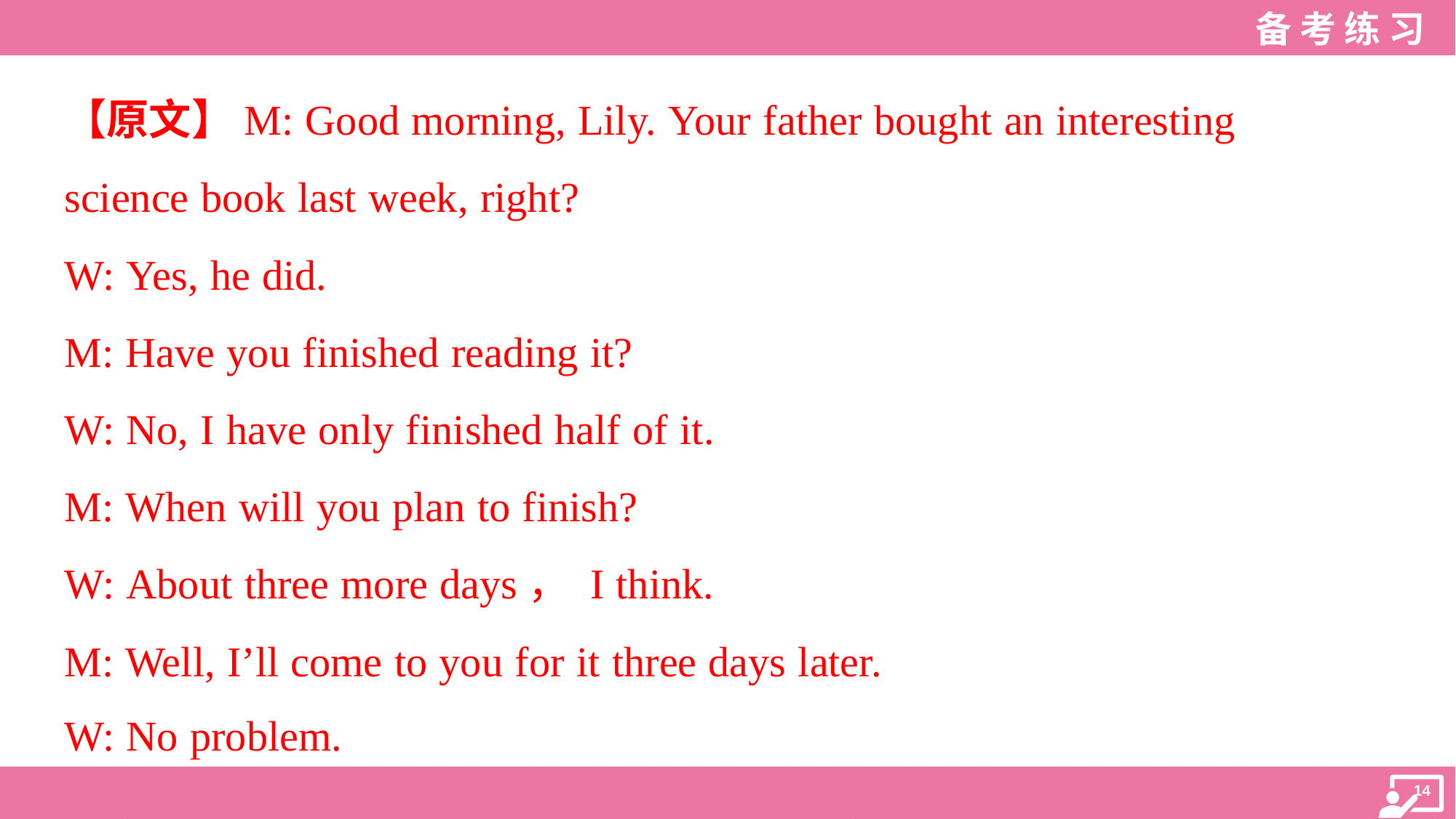

【原文】M: Good morning, Lily. Your father bought an interesting
science book last week, right?
W: Yes, he did.
M: Have you finished reading it?
W: No, I have only finished half of it.
M: When will you plan to finish?
W: About three more days， I think.
M: Well, I’ll come to you for it three days later.
W: No problem.